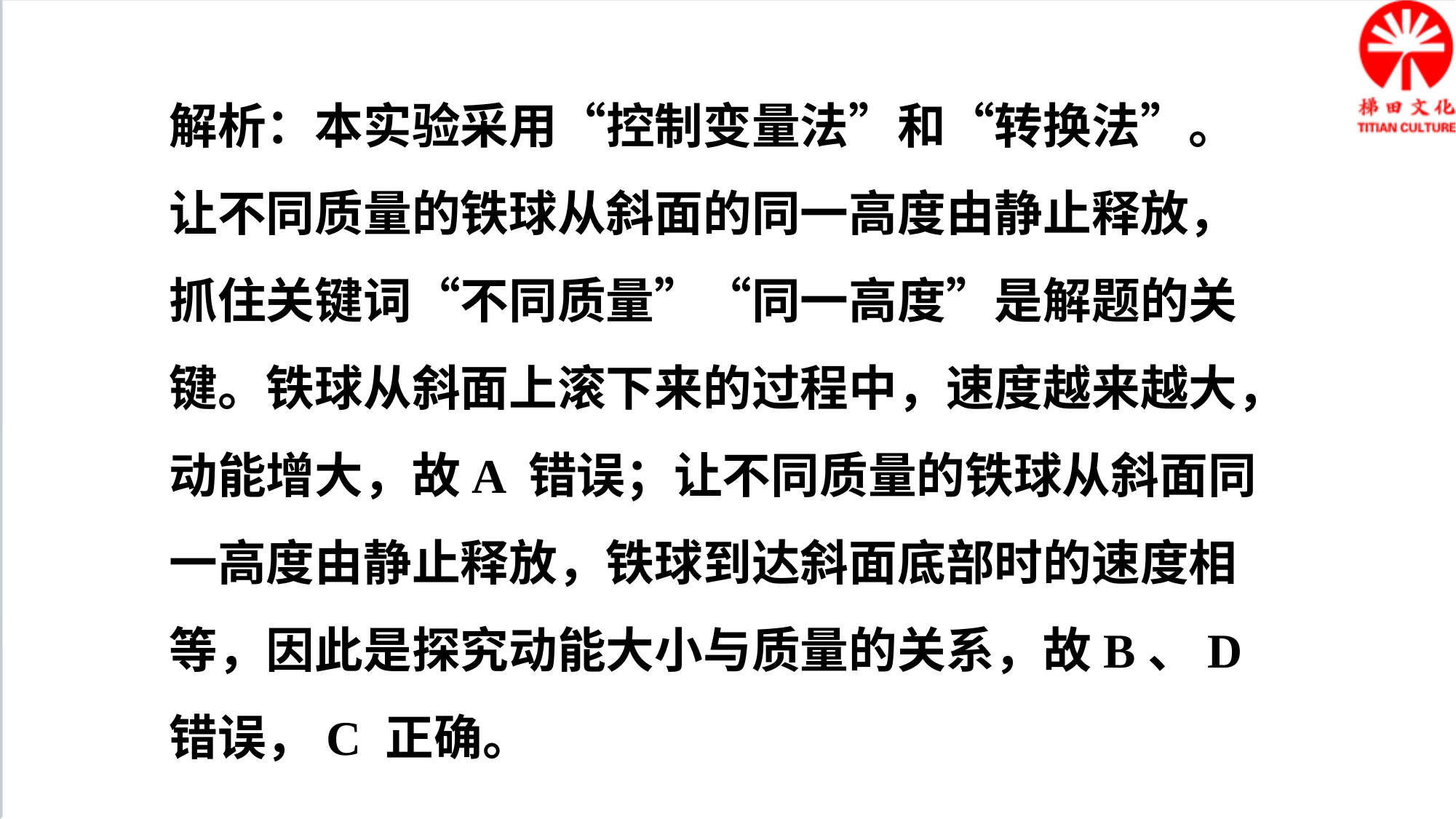

解析：本实验采用“控制变量法”和“转换法”。让不同质量的铁球从斜面的同一高度由静止释放，抓住关键词“不同质量”“同一高度”是解题的关键。铁球从斜面上滚下来的过程中，速度越来越大，动能增大，故A 错误；让不同质量的铁球从斜面同一高度由静止释放，铁球到达斜面底部时的速度相等，因此是探究动能大小与质量的关系，故B、D 错误，C 正确。